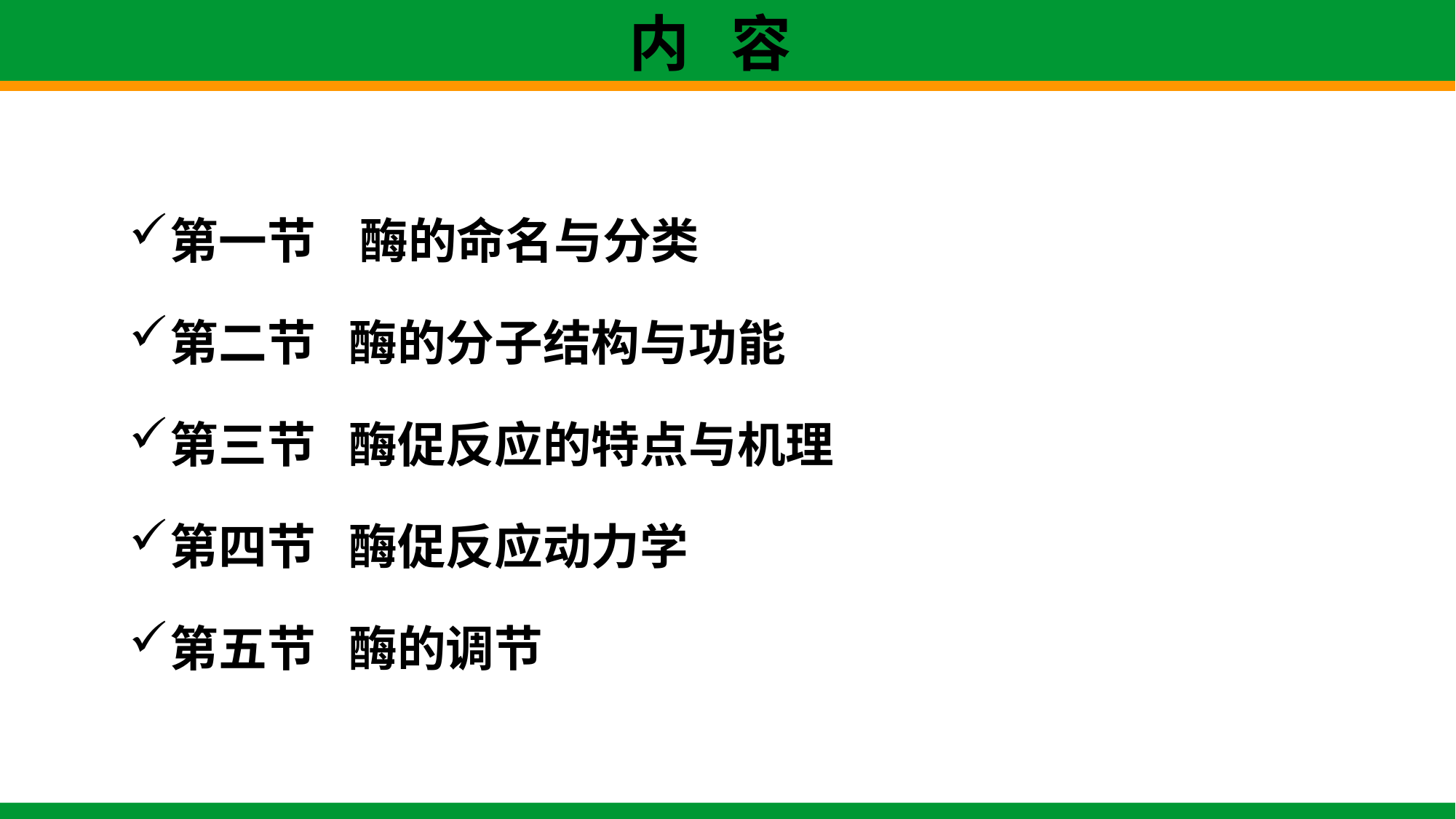

# 内   容
第一节    酶的命名与分类

第二节   酶的分子结构与功能

第三节   酶促反应的特点与机理

第四节   酶促反应动力学

第五节   酶的调节